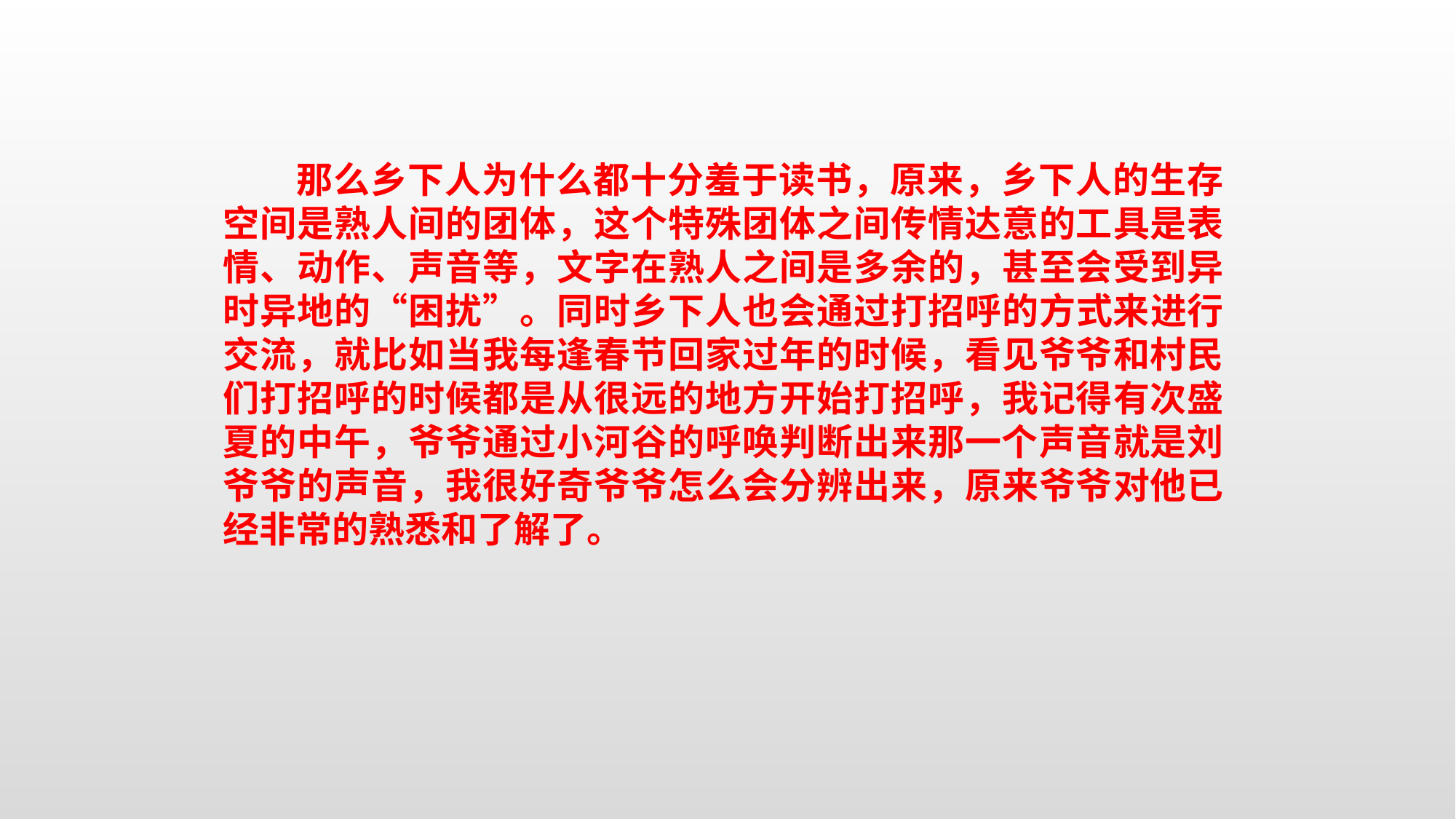

那么乡下人为什么都十分羞于读书，原来，乡下人的生存空间是熟人间的团体，这个特殊团体之间传情达意的工具是表情、动作、声音等，文字在熟人之间是多余的，甚至会受到异时异地的“困扰”。同时乡下人也会通过打招呼的方式来进行交流，就比如当我每逢春节回家过年的时候，看见爷爷和村民们打招呼的时候都是从很远的地方开始打招呼，我记得有次盛夏的中午，爷爷通过小河谷的呼唤判断出来那一个声音就是刘爷爷的声音，我很好奇爷爷怎么会分辨出来，原来爷爷对他已经非常的熟悉和了解了。